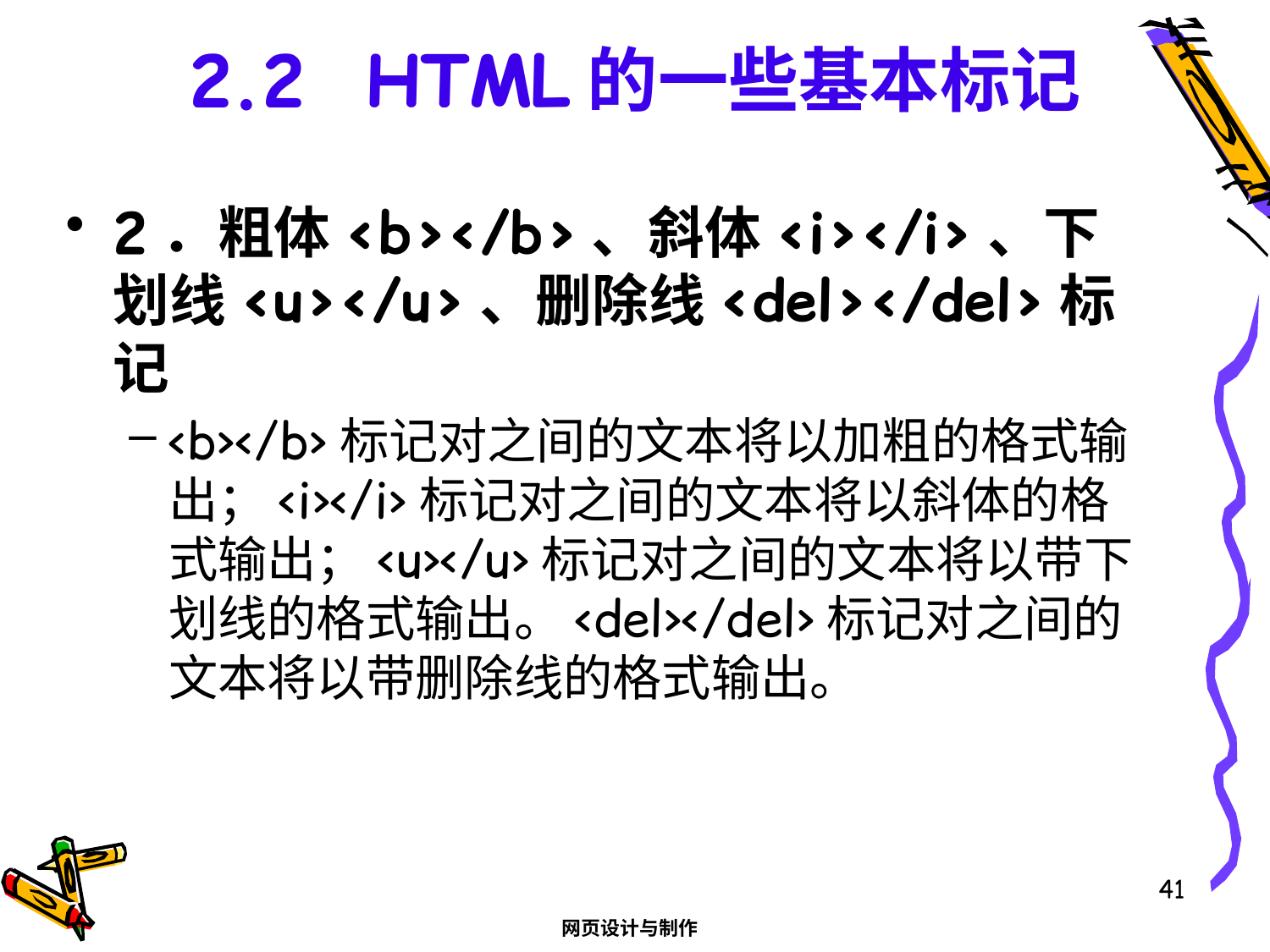

# 2.2  HTML的一些基本标记
2．粗体<b></b>、斜体<i></i>、下划线<u></u>、删除线<del></del>标记
<b></b>标记对之间的文本将以加粗的格式输出；<i></i>标记对之间的文本将以斜体的格式输出；<u></u>标记对之间的文本将以带下划线的格式输出。<del></del>标记对之间的文本将以带删除线的格式输出。
41
网页设计与制作